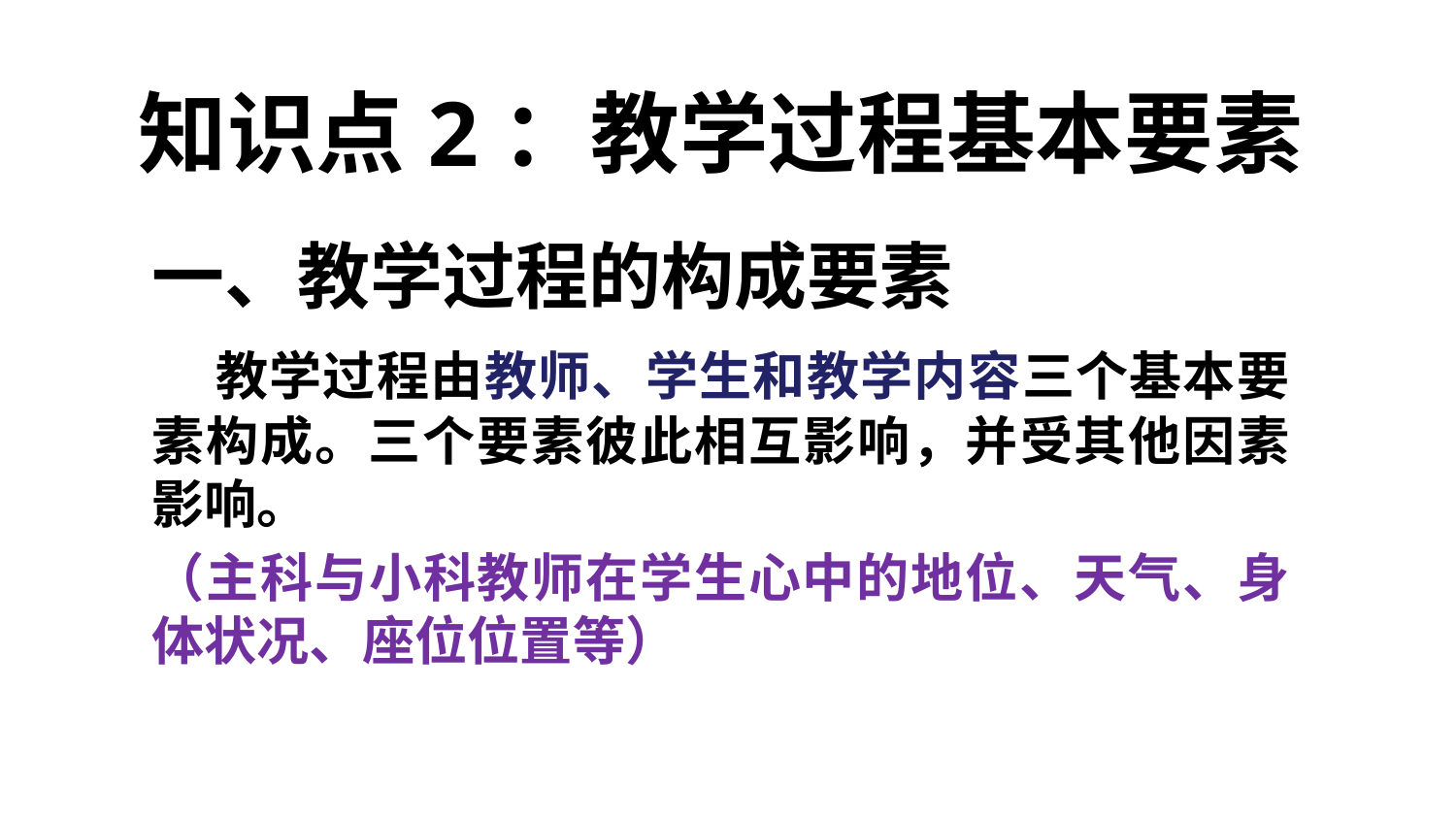

# 知识点2：教学过程基本要素
一、教学过程的构成要素
   教学过程由教师、学生和教学内容三个基本要素构成。三个要素彼此相互影响，并受其他因素影响。
（主科与小科教师在学生心中的地位、天气、身体状况、座位位置等）